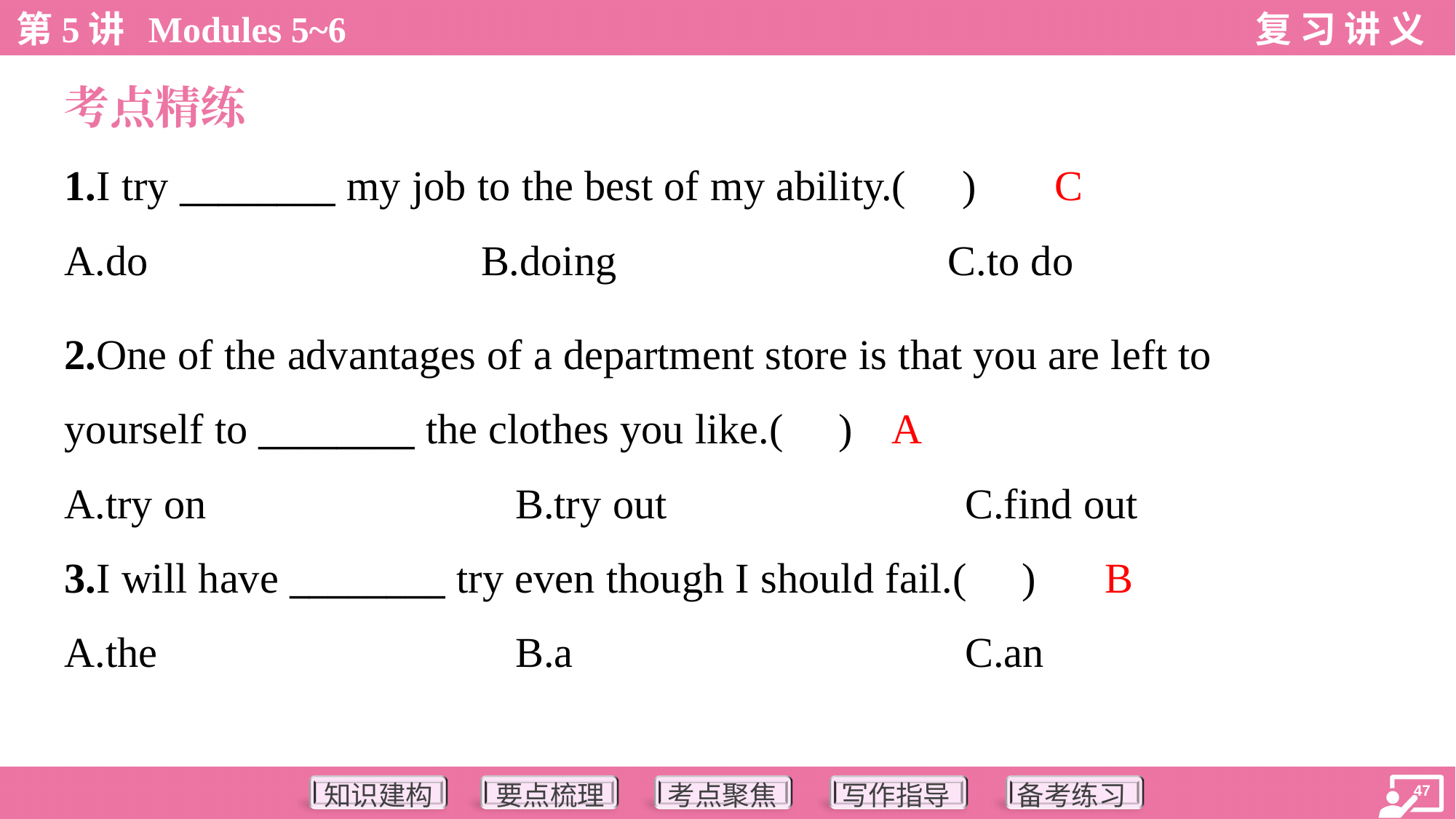

考点精练
C
1.I try ________ my job to the best of my ability.(     )
A.do	B.doing	C.to do
2.One of the advantages of a department store is that you are left to
yourself to ________ the clothes you like.(     )
A
A.try on	B.try out	C.find out
B
3.I will have ________ try even though I should fail.(     )
A.the	B.a	C.an